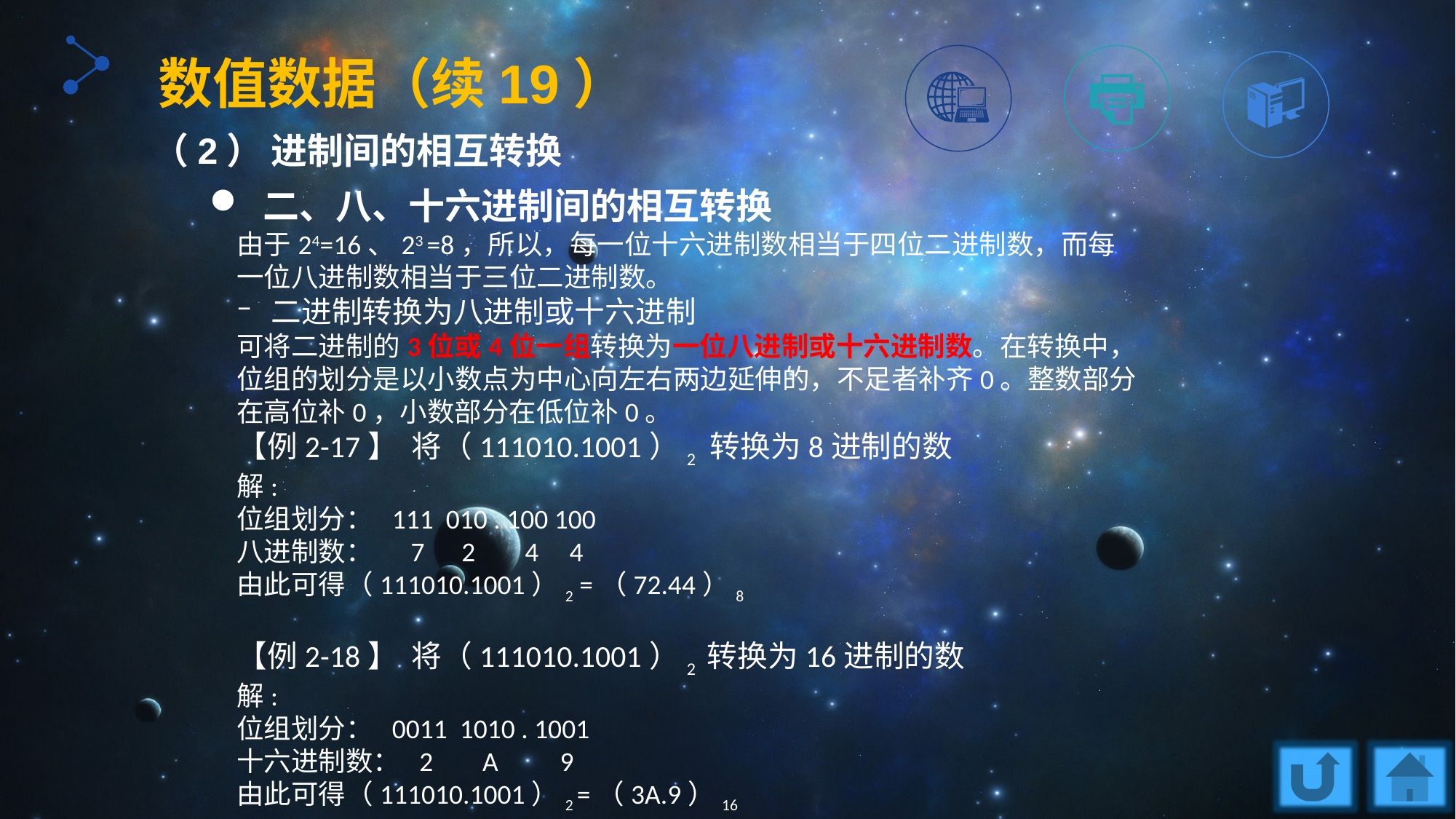

数值数据（续19）

（2） 进制间的相互转换
 二、八、十六进制间的相互转换

由于24=16、23 =8，所以，每一位十六进制数相当于四位二进制数，而每一位八进制数相当于三位二进制数。
二进制转换为八进制或十六进制
可将二进制的3位或4位一组转换为一位八进制或十六进制数。在转换中，位组的划分是以小数点为中心向左右两边延伸的，不足者补齐0。整数部分在高位补0，小数部分在低位补0。
【例2-17】  将（111010.1001）2 转换为8进制的数
解:
位组划分：  111  010 . 100 100
八进制数：     7      2        4     4
由此可得（111010.1001）2 =（72.44）8

【例2-18】  将（111010.1001）2 转换为16进制的数
解:
位组划分：  0011  1010 . 1001
十六进制数：  2        A          9
由此可得（111010.1001）2 =（3A.9）16